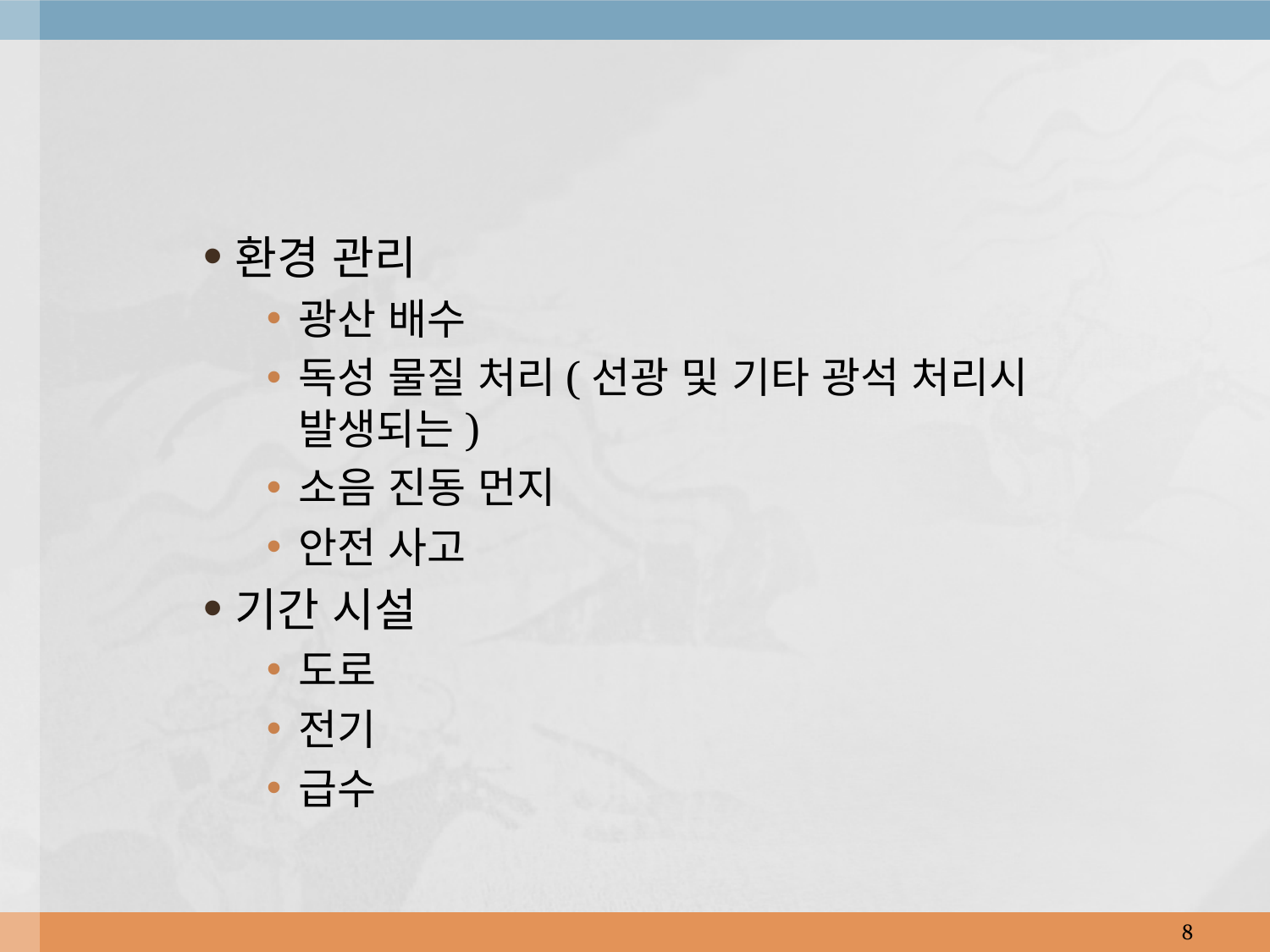

환경 관리
광산 배수
독성 물질 처리(선광 및 기타 광석 처리시 발생되는)
소음 진동 먼지
안전 사고
기간 시설
도로
전기
급수
8